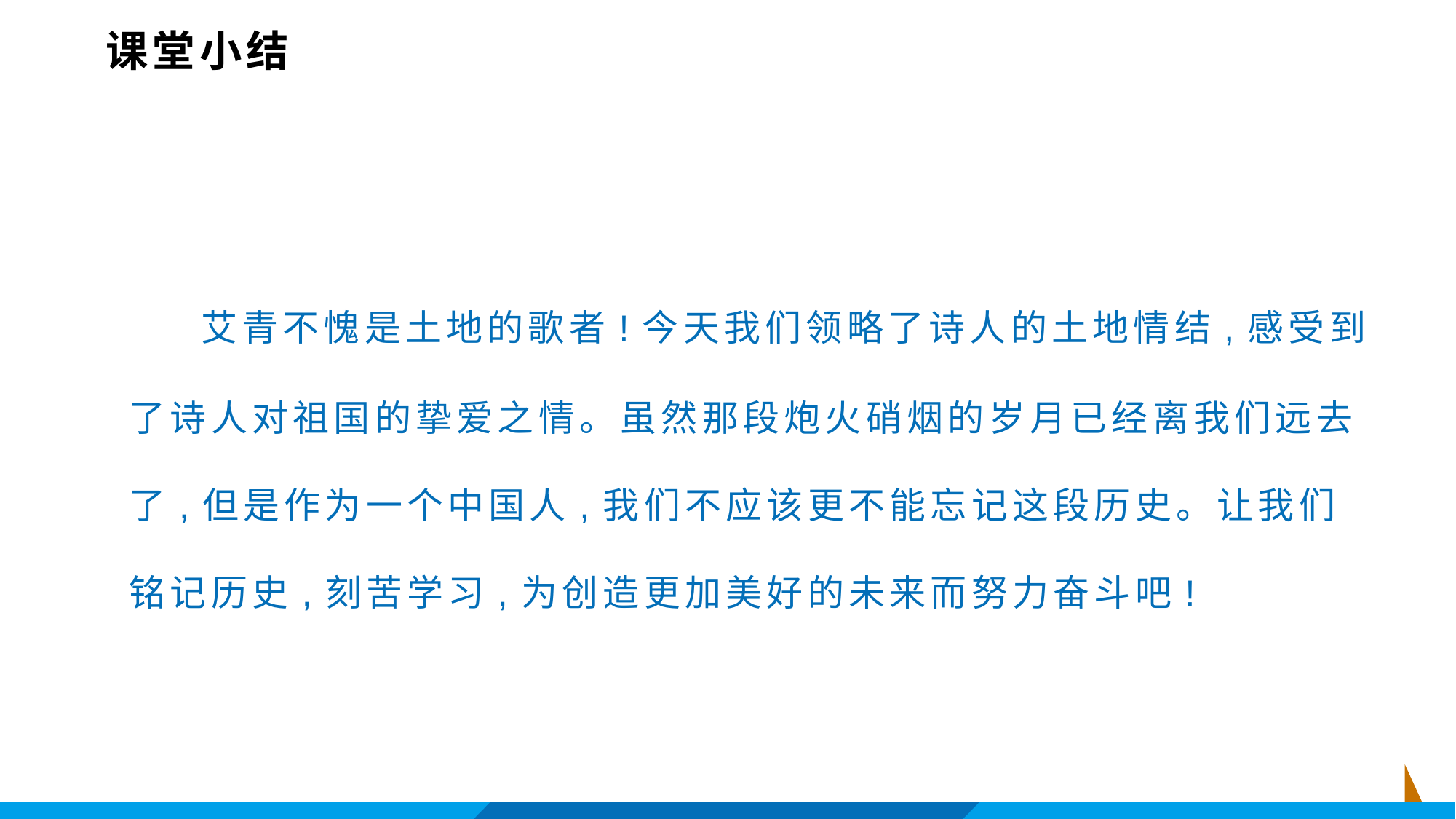

课堂小结
      艾青不愧是土地的歌者!今天我们领略了诗人的土地情结,感受到了诗人对祖国的挚爱之情。虽然那段炮火硝烟的岁月已经离我们远去了,但是作为一个中国人,我们不应该更不能忘记这段历史。让我们铭记历史,刻苦学习,为创造更加美好的未来而努力奋斗吧!